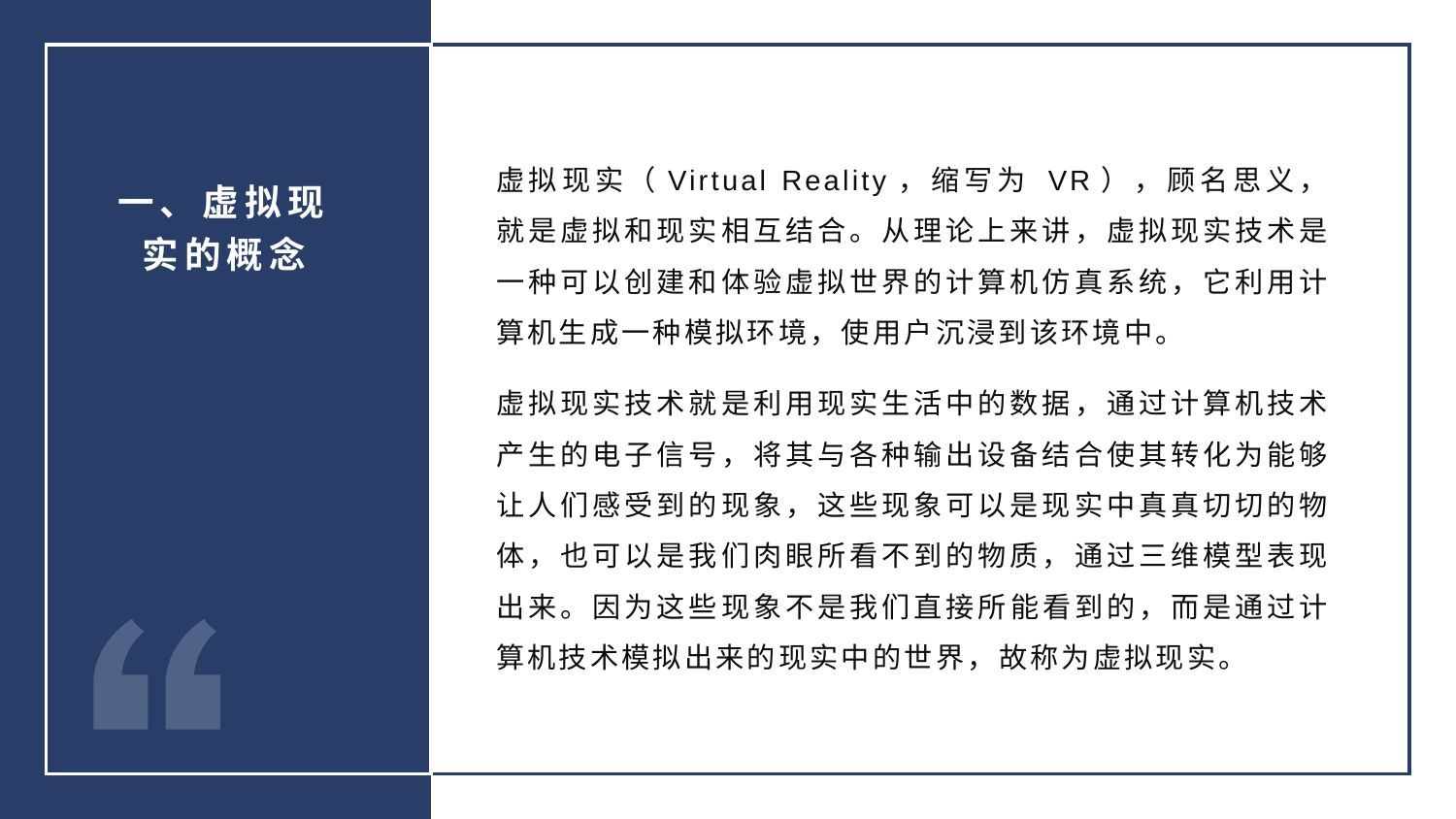

虚拟现实（Virtual Reality，缩写为 VR），顾名思义，就是虚拟和现实相互结合。从理论上来讲，虚拟现实技术是一种可以创建和体验虚拟世界的计算机仿真系统，它利用计算机生成一种模拟环境，使用户沉浸到该环境中。
虚拟现实技术就是利用现实生活中的数据，通过计算机技术产生的电子信号，将其与各种输出设备结合使其转化为能够让人们感受到的现象，这些现象可以是现实中真真切切的物体，也可以是我们肉眼所看不到的物质，通过三维模型表现出来。因为这些现象不是我们直接所能看到的，而是通过计算机技术模拟出来的现实中的世界，故称为虚拟现实。
一、虚拟现实的概念